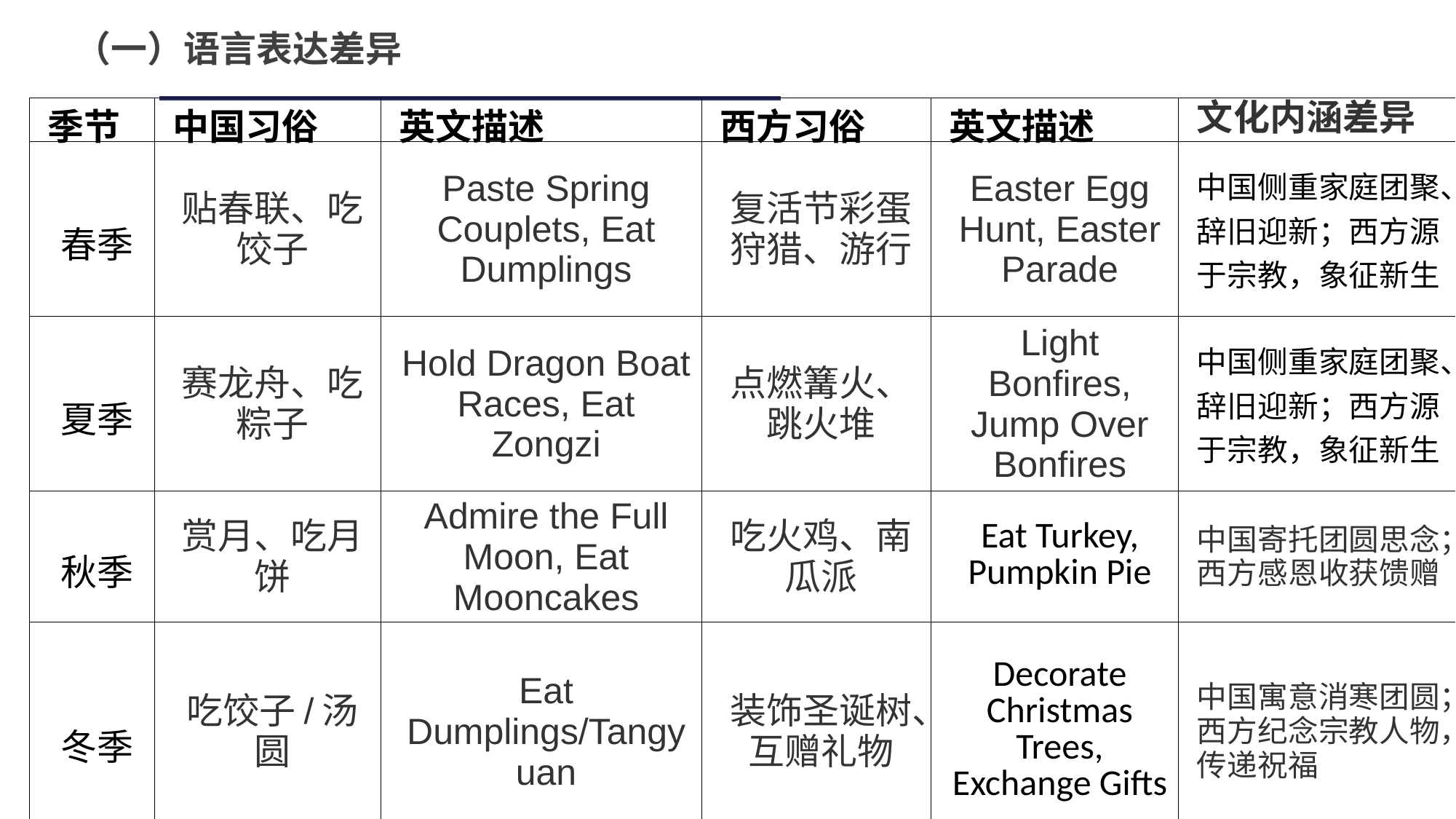

（一）‌语言表达差异
| 季节 | 中国习俗 | 英文描述 | 西方习俗 | 英文描述 | 文化内涵差异 |
| --- | --- | --- | --- | --- | --- |
| 春季 | 贴春联、吃饺子 | Paste Spring Couplets, Eat Dumplings | 复活节彩蛋狩猎、游行 | Easter Egg Hunt, Easter Parade | 中国侧重家庭团聚、辞旧迎新；西方源于宗教，象征新生 |
| 夏季 | 赛龙舟、吃粽子 | Hold Dragon Boat Races, Eat Zongzi | 点燃篝火、跳火堆 | Light Bonfires, Jump Over Bonfires | 中国侧重家庭团聚、辞旧迎新；西方源于宗教，象征新生 |
| 秋季 | 赏月、吃月饼 | Admire the Full Moon, Eat Mooncakes | 吃火鸡、南瓜派 | Eat Turkey, Pumpkin Pie | 中国寄托团圆思念；西方感恩收获馈赠 |
| 冬季 | 吃饺子/汤圆 | Eat Dumplings/Tangyuan | 装饰圣诞树、互赠礼物 | Decorate Christmas Trees, Exchange Gifts | 中国寓意消寒团圆；西方纪念宗教人物，传递祝福 |